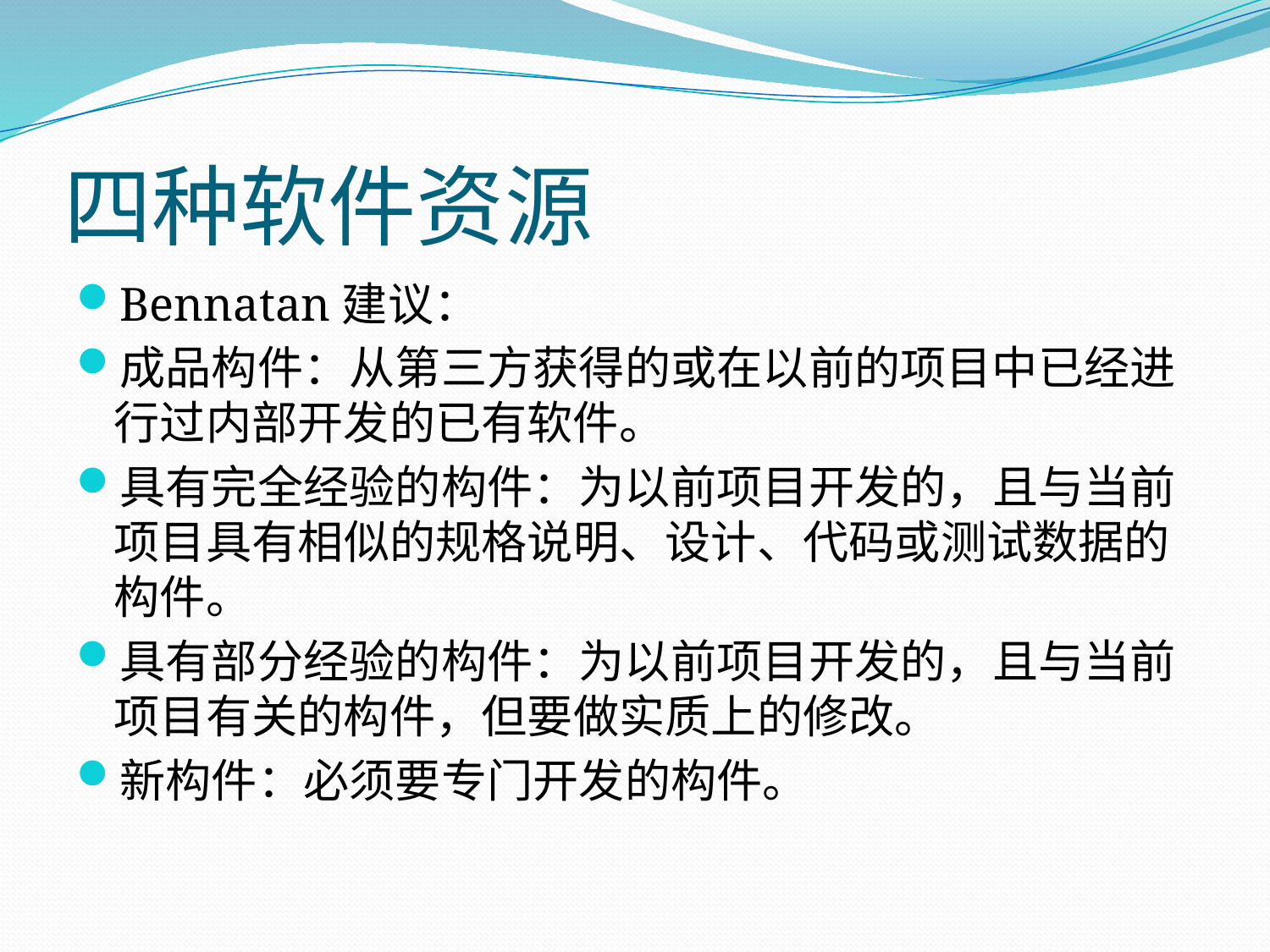

# 四种软件资源
Bennatan建议：
成品构件：从第三方获得的或在以前的项目中已经进行过内部开发的已有软件。
具有完全经验的构件：为以前项目开发的，且与当前项目具有相似的规格说明、设计、代码或测试数据的构件。
具有部分经验的构件：为以前项目开发的，且与当前项目有关的构件，但要做实质上的修改。
新构件：必须要专门开发的构件。